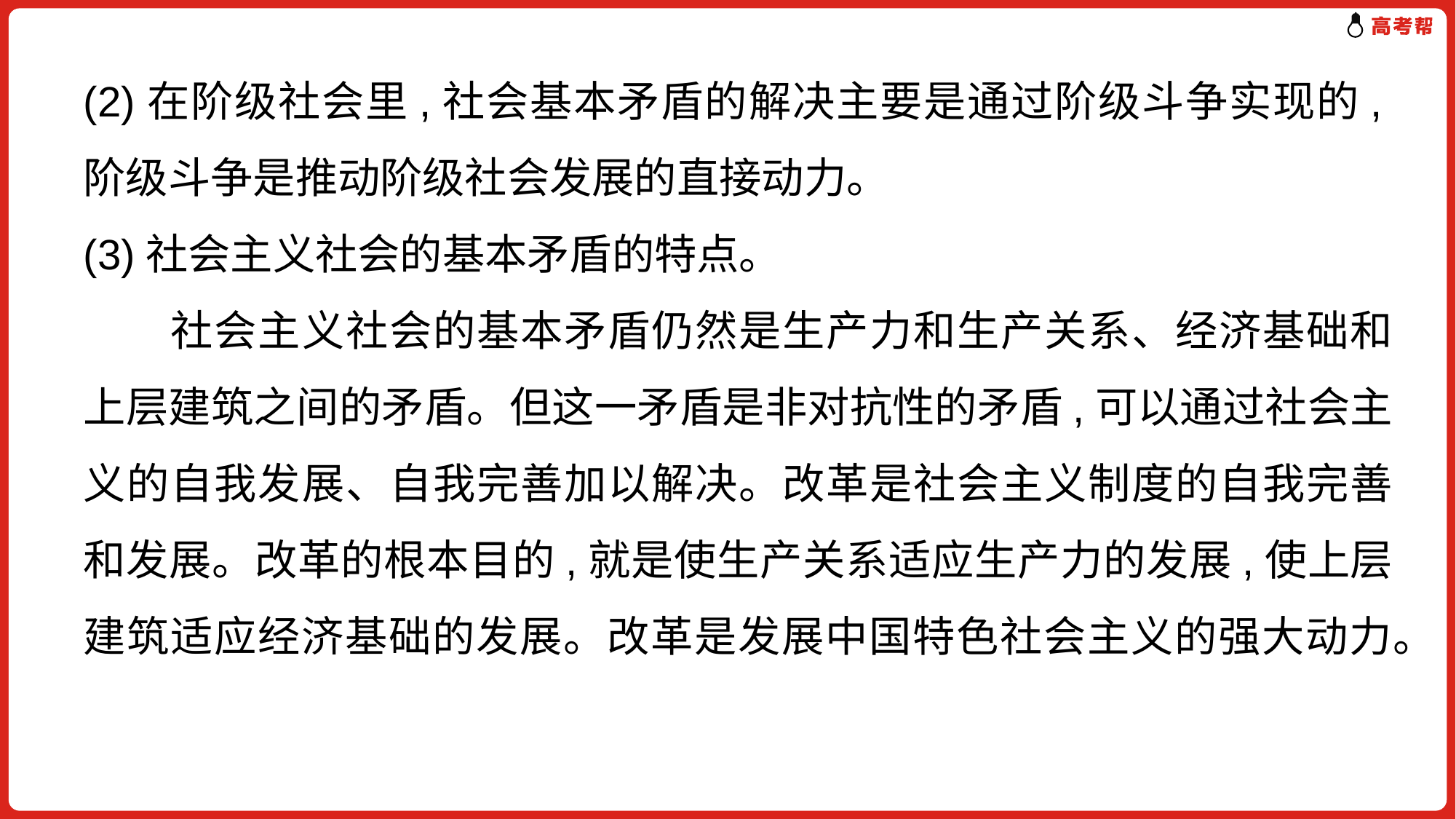

(2)在阶级社会里,社会基本矛盾的解决主要是通过阶级斗争实现的,阶级斗争是推动阶级社会发展的直接动力。
(3)社会主义社会的基本矛盾的特点。
　　社会主义社会的基本矛盾仍然是生产力和生产关系、经济基础和上层建筑之间的矛盾。但这一矛盾是非对抗性的矛盾,可以通过社会主义的自我发展、自我完善加以解决。改革是社会主义制度的自我完善和发展。改革的根本目的,就是使生产关系适应生产力的发展,使上层建筑适应经济基础的发展。改革是发展中国特色社会主义的强大动力。